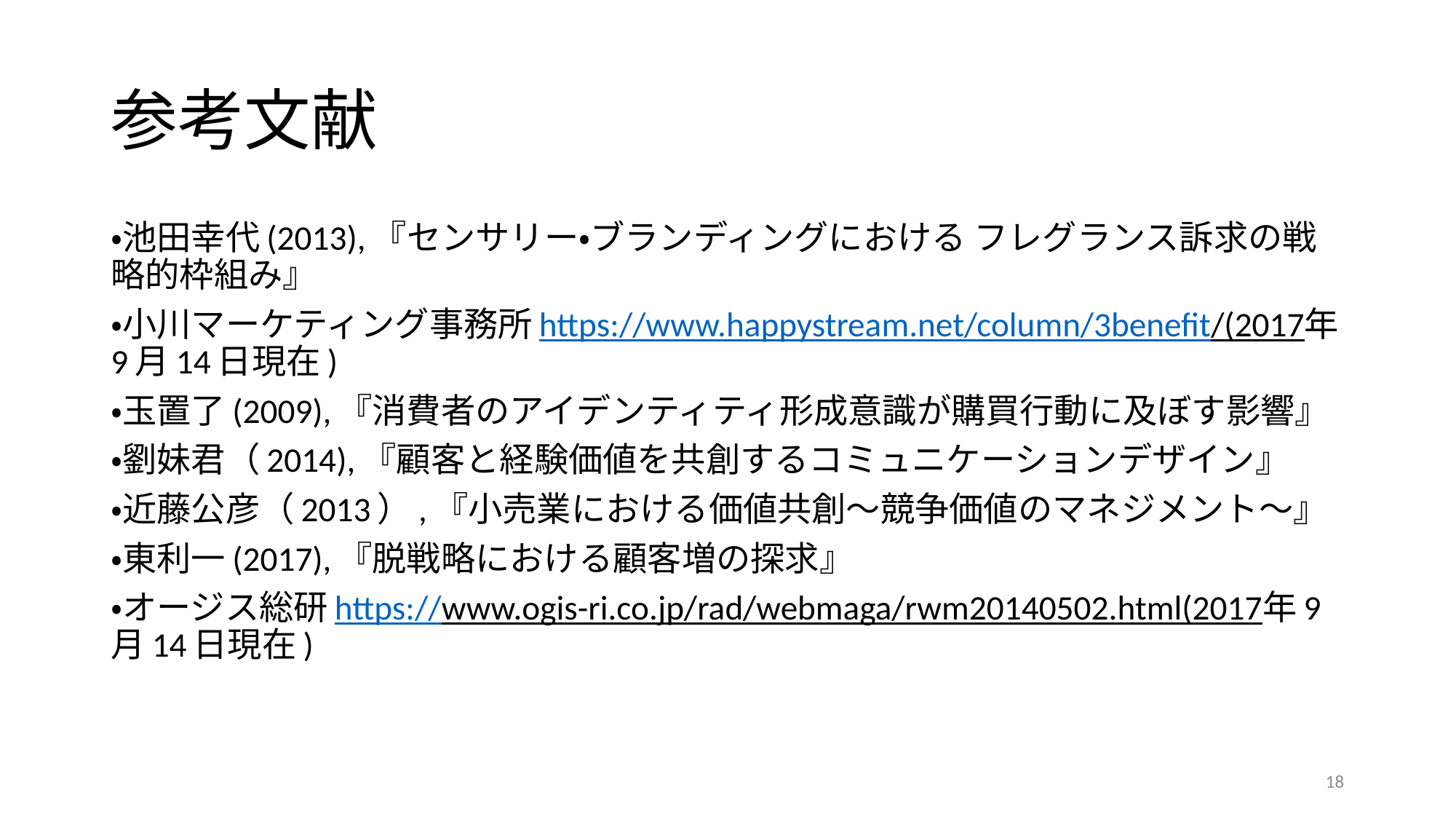

# 参考文献
・池田幸代(2013),『センサリー・ブランディングにおける フレグランス訴求の戦略的枠組み』
・小川マーケティング事務所https://www.happystream.net/column/3benefit/(2017年9月14日現在)
・玉置了(2009),『消費者のアイデンティティ形成意識が購買行動に及ぼす影響』
・劉妹君（2014),『顧客と経験価値を共創するコミュニケーションデザイン』
・近藤公彦（2013）,『小売業における価値共創〜競争価値のマネジメント〜』
・東利一(2017),『脱戦略における顧客増の探求』
・オージス総研https://www.ogis-ri.co.jp/rad/webmaga/rwm20140502.html(2017年9月14日現在)
18